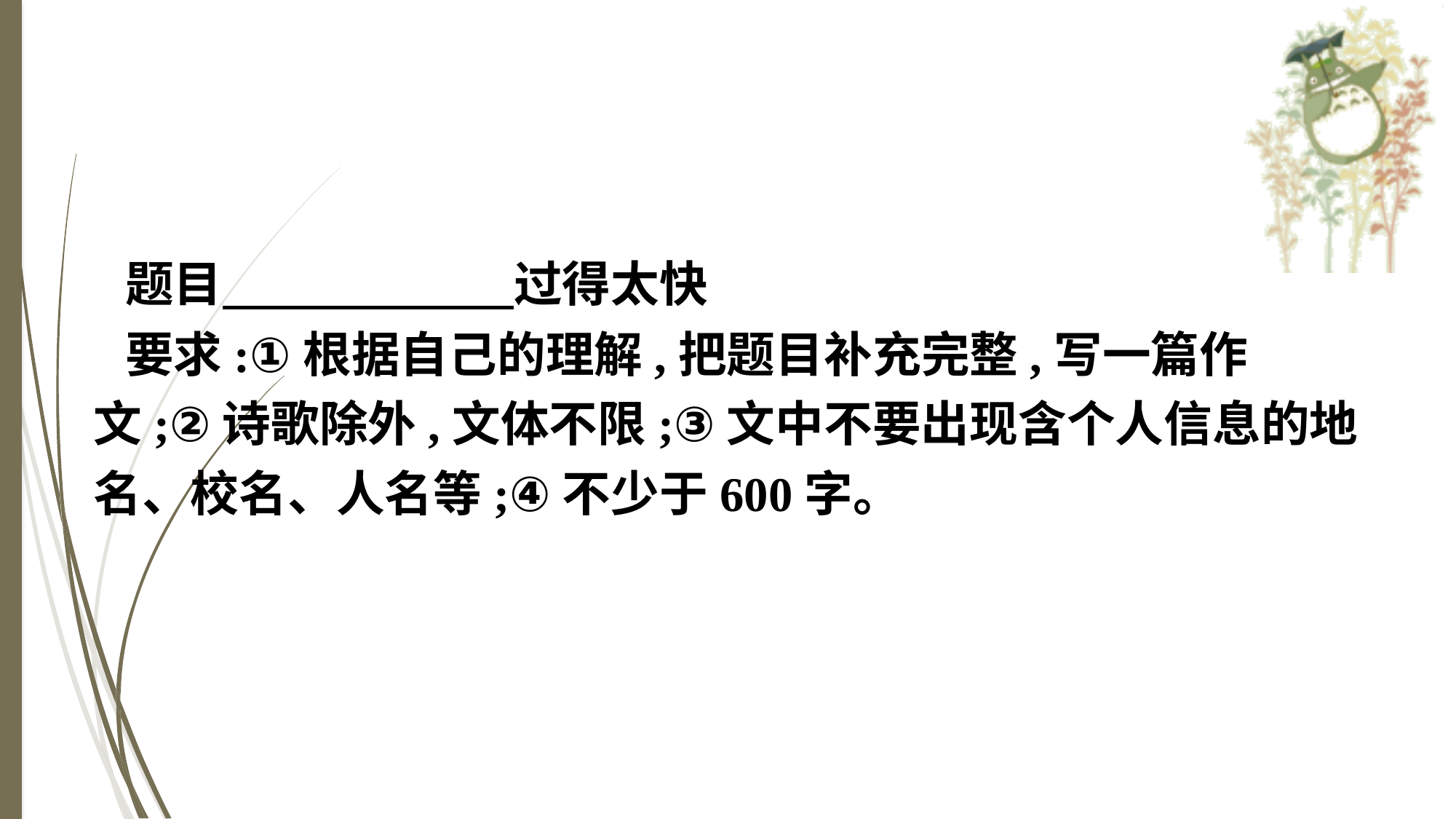

题目　　　　　　过得太快
要求:①根据自己的理解,把题目补充完整,写一篇作文;②诗歌除外,文体不限;③文中不要出现含个人信息的地名、校名、人名等;④不少于600字。